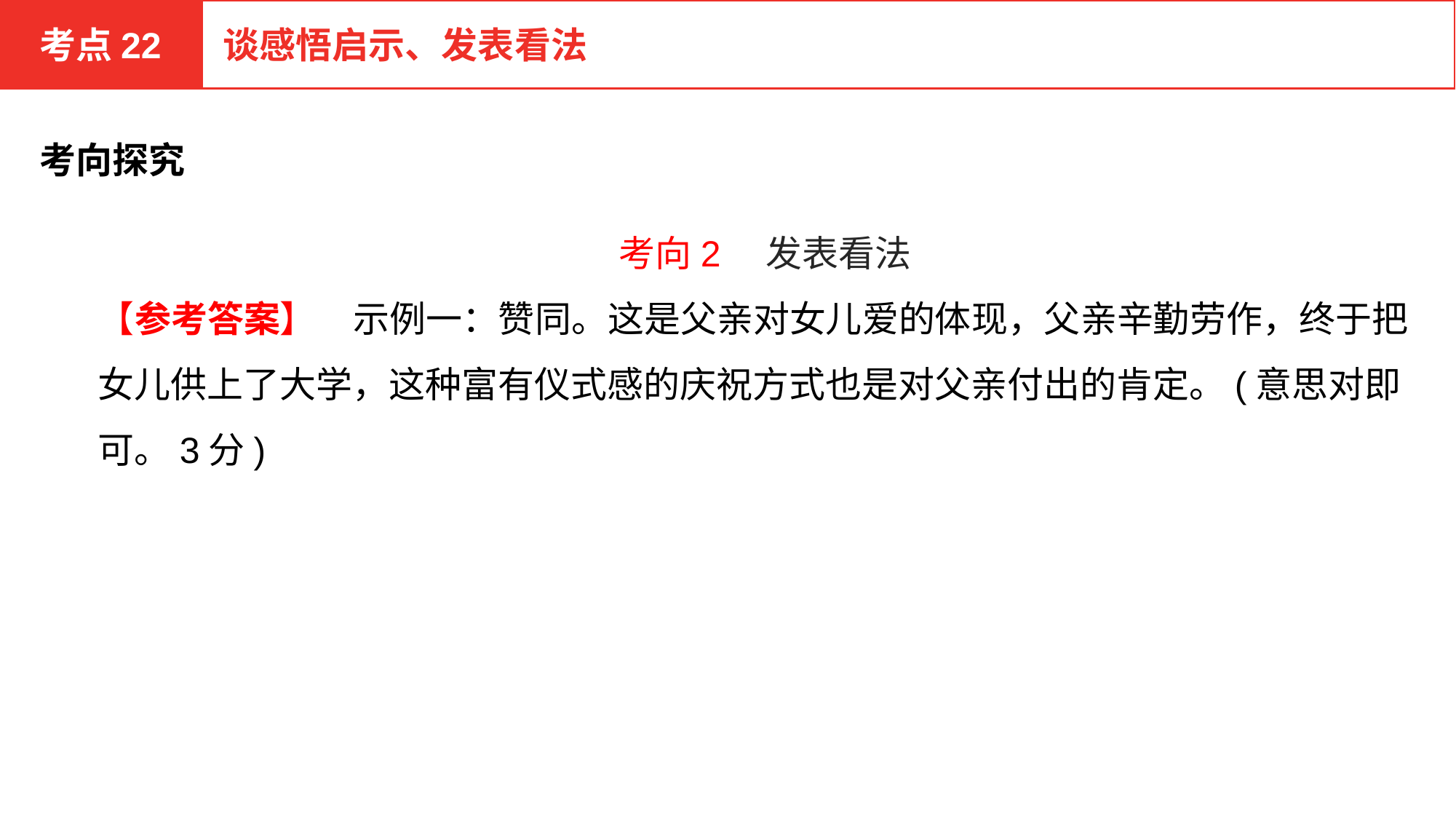

考点22
谈感悟启示、发表看法
考向探究

考向2　发表看法
【参考答案】　示例一：赞同。这是父亲对女儿爱的体现，父亲辛勤劳作，终于把女儿供上了大学，这种富有仪式感的庆祝方式也是对父亲付出的肯定。(意思对即可。3分)